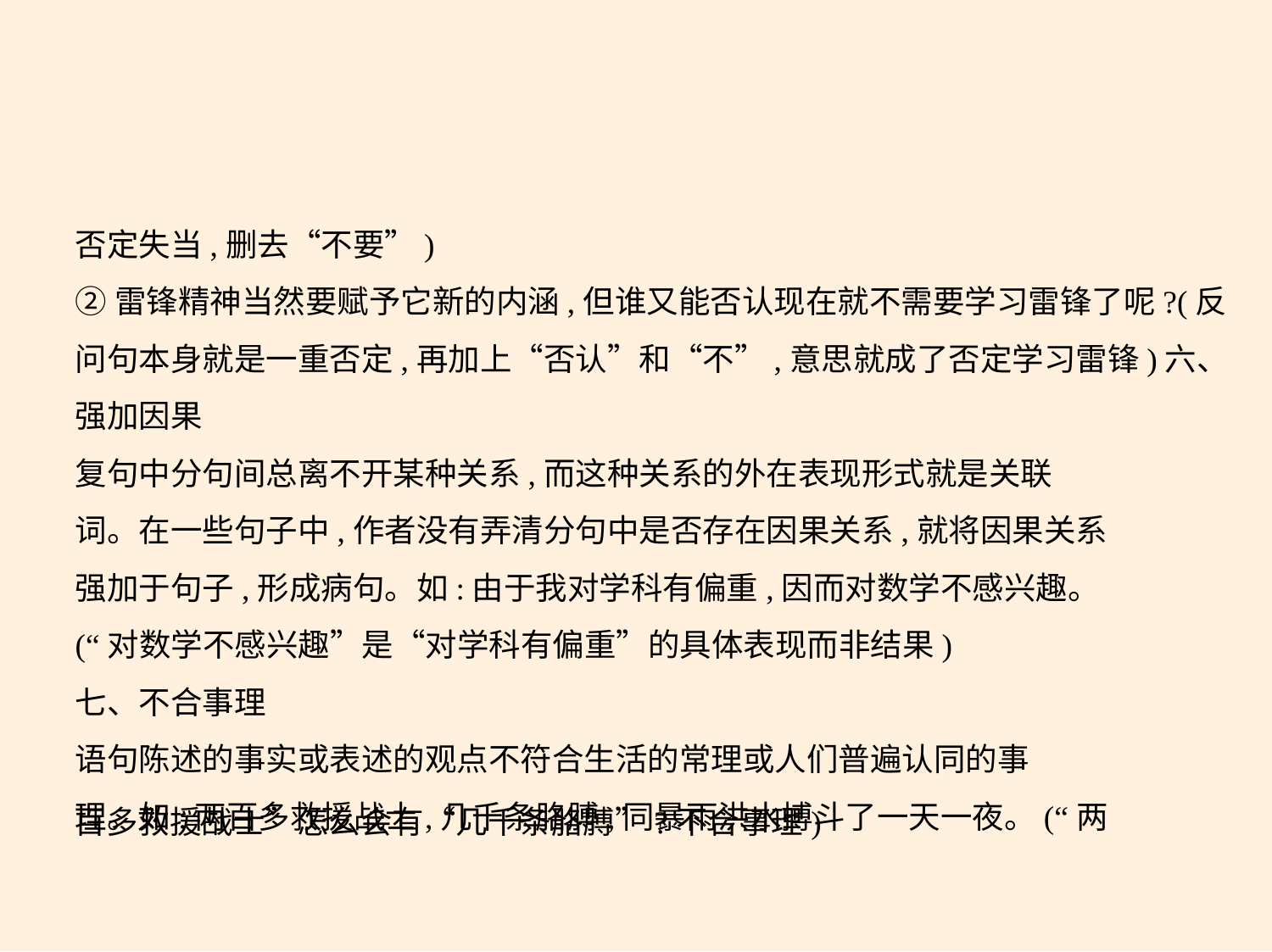

否定失当,删去“不要”)
②雷锋精神当然要赋予它新的内涵,但谁又能否认现在就不需要学习雷锋了呢?(反问句本身就是一重否定,再加上“否认”和“不”,意思就成了否定学习雷锋)六、强加因果
复句中分句间总离不开某种关系,而这种关系的外在表现形式就是关联
词。在一些句子中,作者没有弄清分句中是否存在因果关系,就将因果关系
强加于句子,形成病句。如:由于我对学科有偏重,因而对数学不感兴趣。
(“对数学不感兴趣”是“对学科有偏重”的具体表现而非结果)
七、不合事理
语句陈述的事实或表述的观点不符合生活的常理或人们普遍认同的事
理。如:两百多救援战士,几千条胳膊,同暴雨洪水搏斗了一天一夜。(“两
百多救援战士”怎么会有“几千条胳膊”?不合事理)